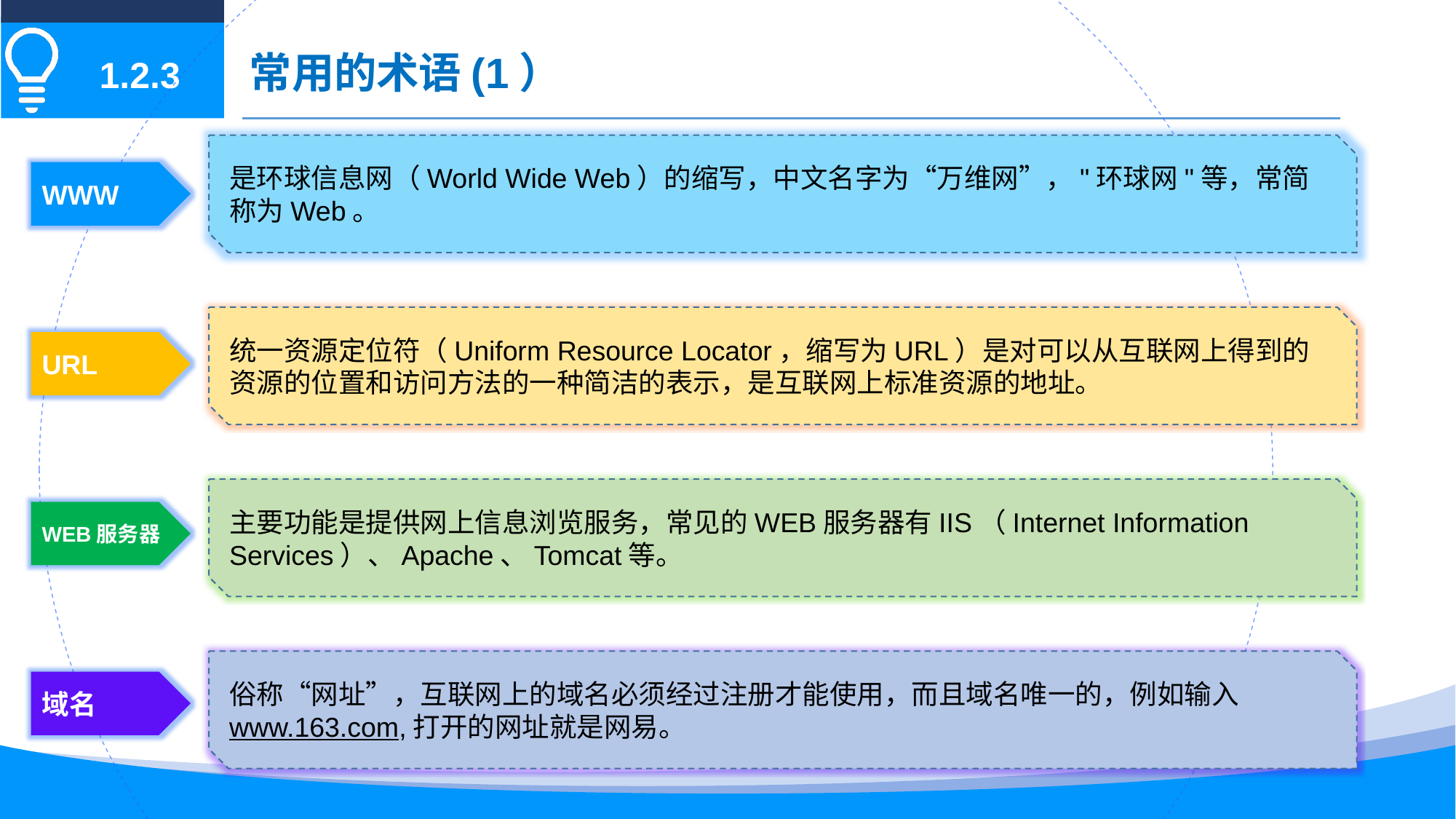

常用的术语(1）
1.2.3
是环球信息网（World Wide Web）的缩写，中文名字为“万维网”，"环球网"等，常简称为Web。
WWW
统一资源定位符（Uniform Resource Locator，缩写为URL）是对可以从互联网上得到的资源的位置和访问方法的一种简洁的表示，是互联网上标准资源的地址。
URL
主要功能是提供网上信息浏览服务，常见的WEB服务器有IIS（Internet Information Services）、Apache、Tomcat等。
WEB服务器
俗称“网址”，互联网上的域名必须经过注册才能使用，而且域名唯一的，例如输入www.163.com,打开的网址就是网易。
域名